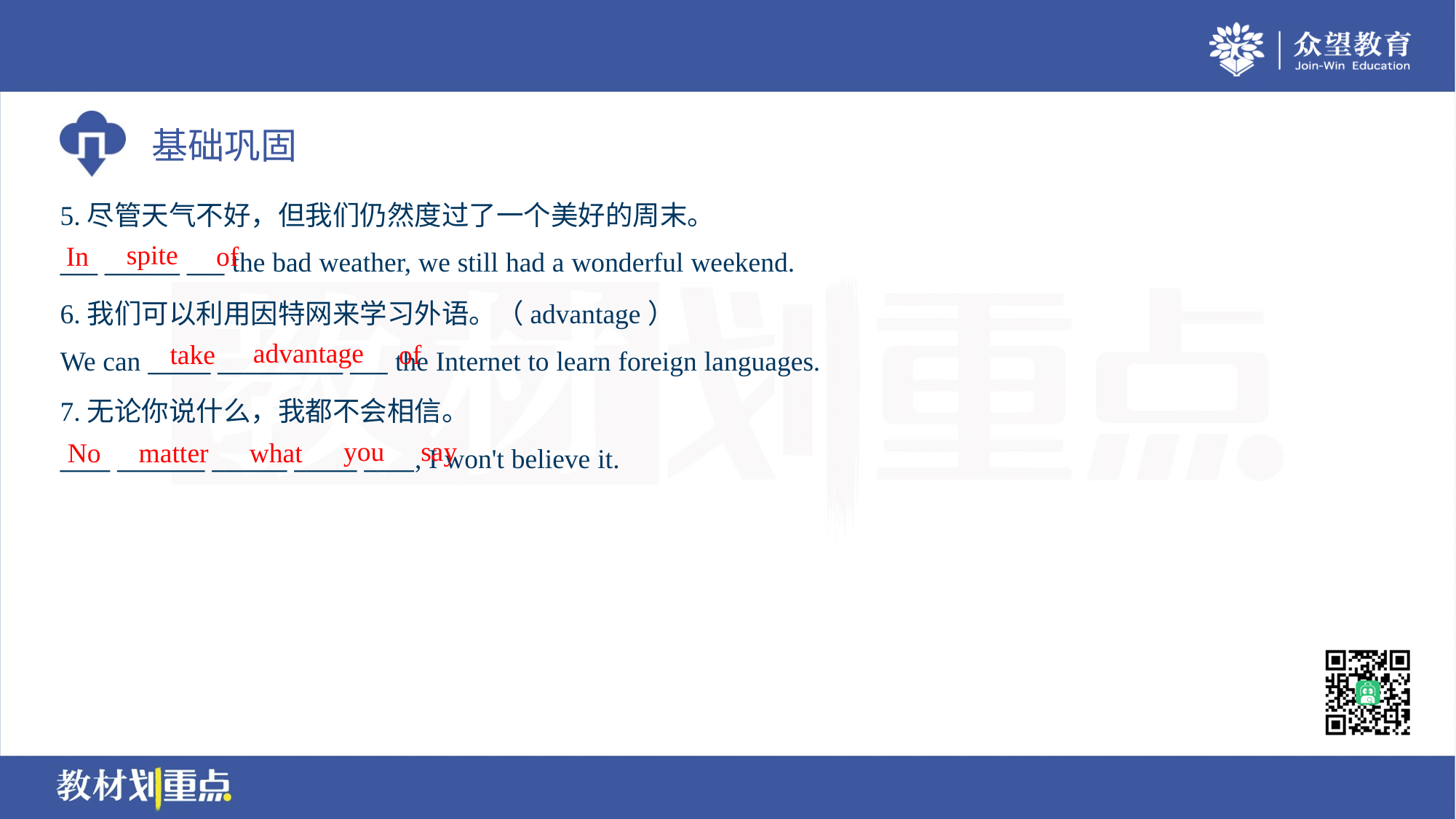

5.尽管天气不好，但我们仍然度过了一个美好的周末。
___ ______ ___ the bad weather, we still had a wonderful weekend.
spite
In
of
6.我们可以利用因特网来学习外语。（advantage）
We can _____ __________ ___ the Internet to learn foreign languages.
advantage
take
of
7.无论你说什么，我都不会相信。
____ _______ ______ _____ ____, I won't believe it.
you
say
No
matter
what